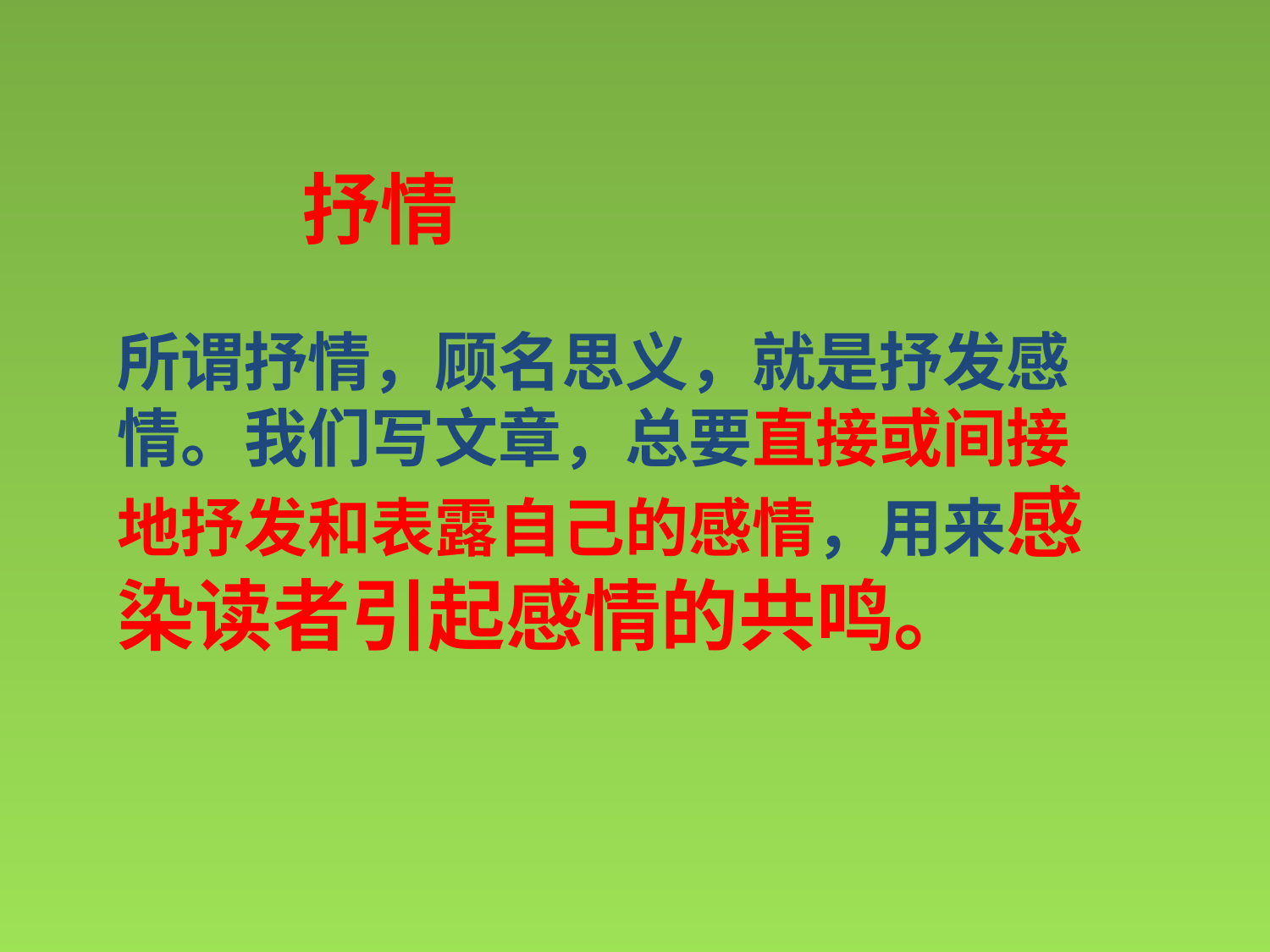

# 抒情 所谓抒情，顾名思义，就是抒发感情。我们写文章，总要直接或间接地抒发和表露自己的感情，用来感染读者引起感情的共鸣。